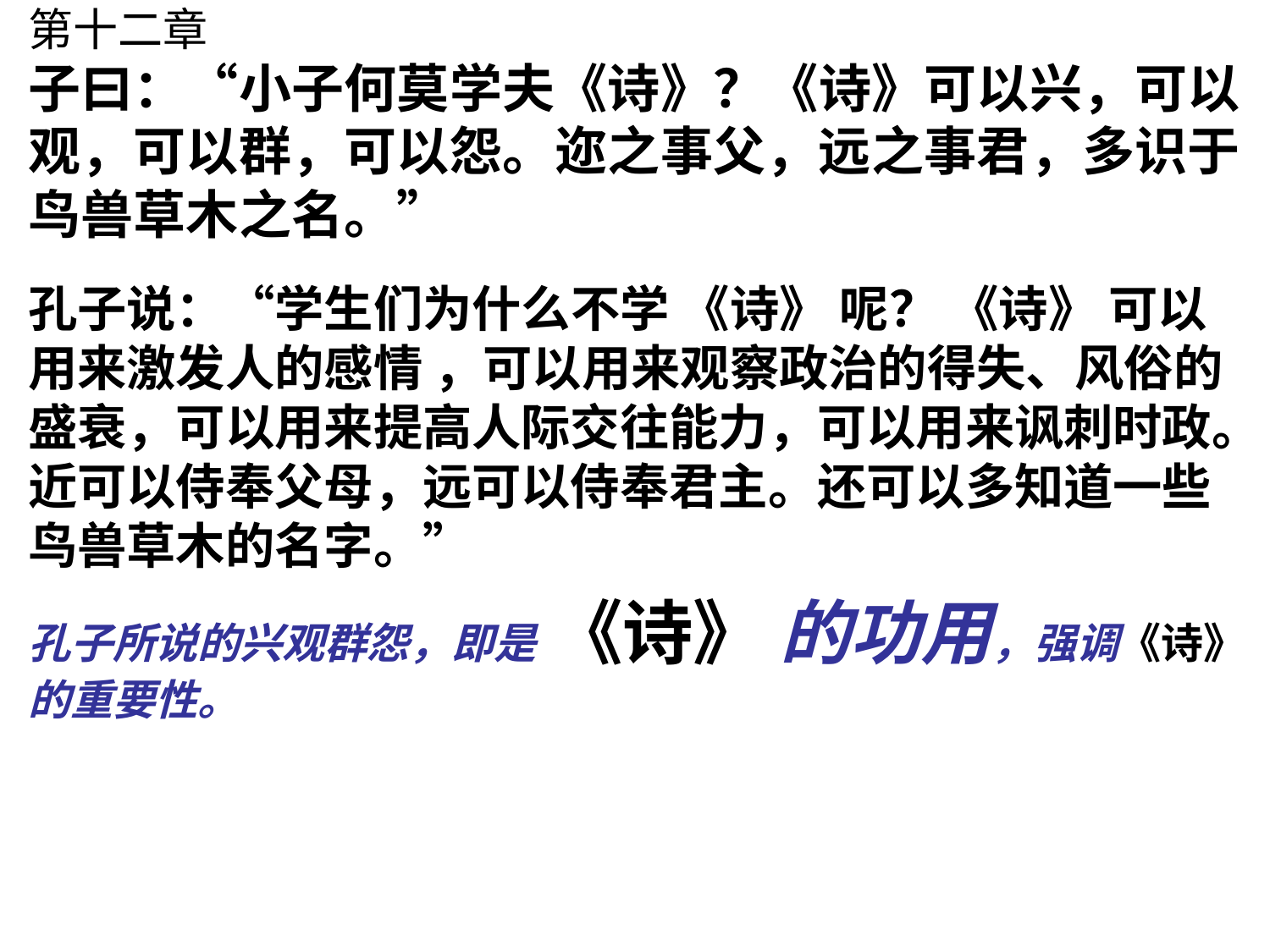

# 第十二章 子曰：“小子何莫学夫《诗》？《诗》可以兴，可以观，可以群，可以怨。迩之事父，远之事君，多识于鸟兽草木之名。”

孔子说：“学生们为什么不学 《诗》 呢？ 《诗》 可以用来激发人的感情 ，可以用来观察政治的得失、风俗的盛衰，可以用来提高人际交往能力，可以用来讽刺时政。近可以侍奉父母，远可以侍奉君主。还可以多知道一些鸟兽草木的名字。”
孔子所说的兴观群怨，即是 《诗》 的功用，强调《诗》的重要性。